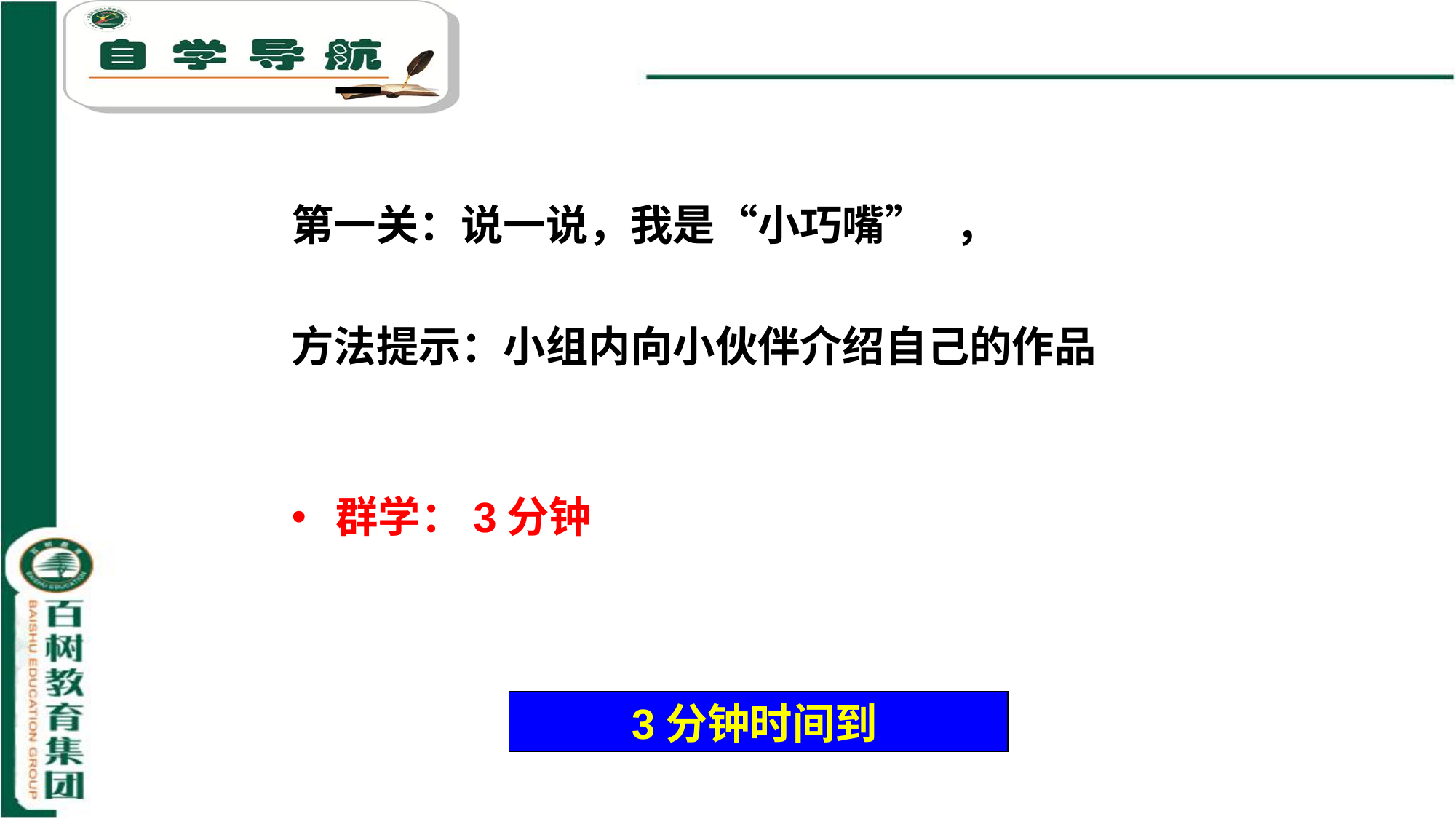

一

第一关：说一说，我是“小巧嘴”   ，

方法提示：小组内向小伙伴介绍自己的作品

  群学：3分钟

倒  计   时
3分钟时间到